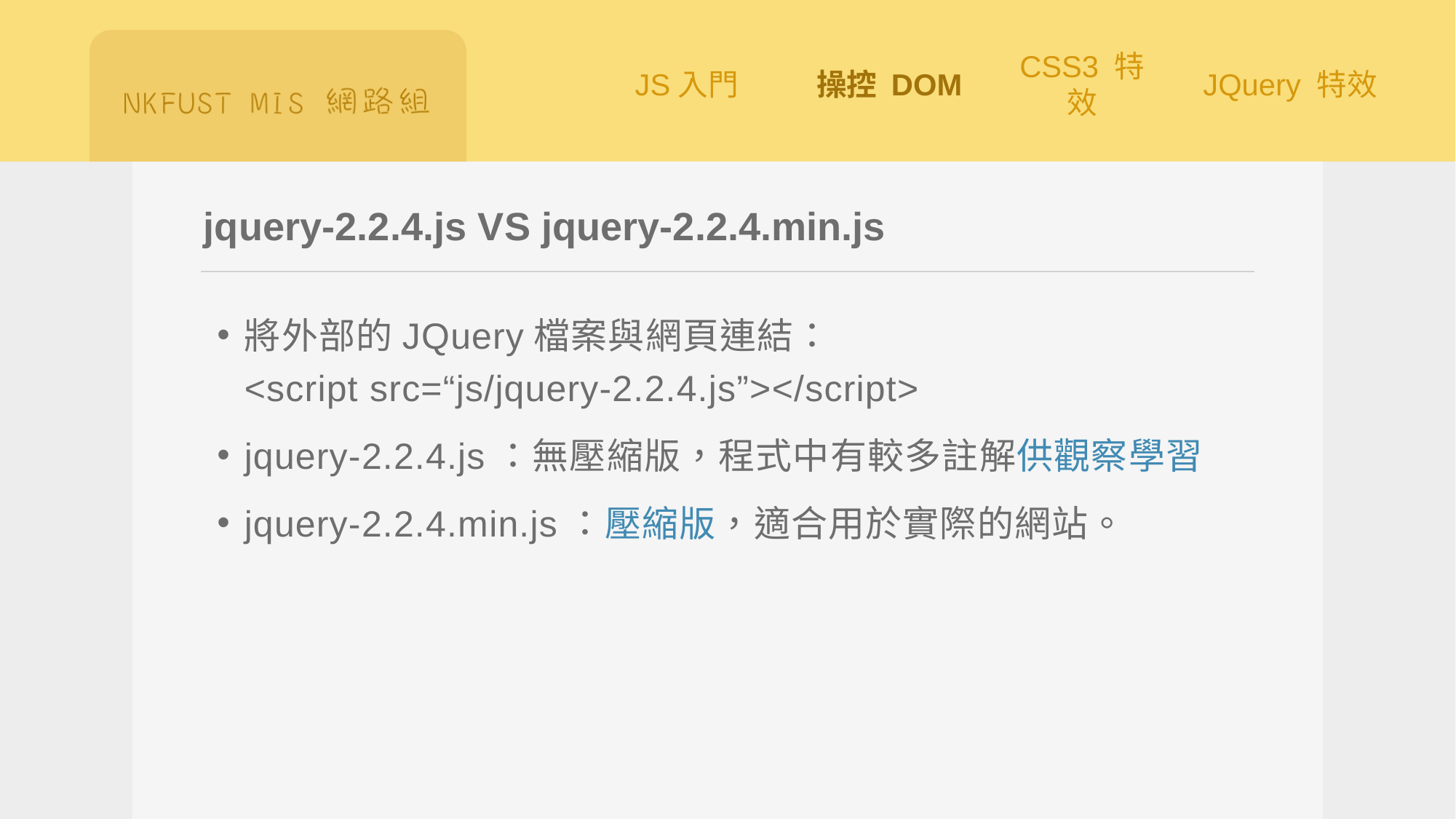

# jquery-2.2.4.js VS jquery-2.2.4.min.js
將外部的JQuery檔案與網頁連結：
<script src=“js/jquery-2.2.4.js”></script>
jquery-2.2.4.js：無壓縮版，程式中有較多註解供觀察學習
jquery-2.2.4.min.js：壓縮版，適合用於實際的網站。